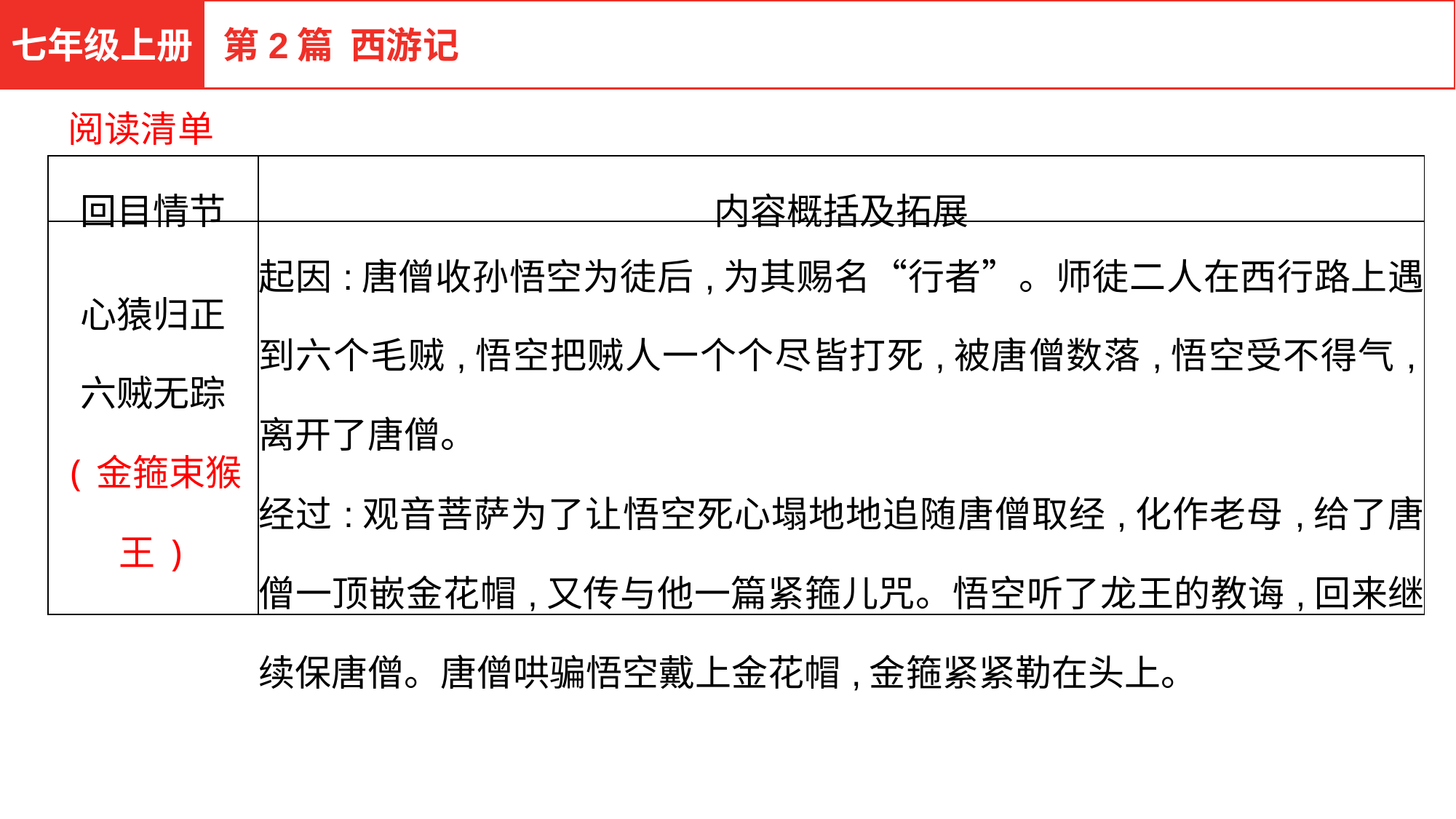

七年级上册
第2篇  西游记
阅读清单
| 回目情节 | 内容概括及拓展 |
| --- | --- |
| 心猿归正 六贼无踪 (金箍束猴王) | 起因:唐僧收孙悟空为徒后,为其赐名“行者”。师徒二人在西行路上遇到六个毛贼,悟空把贼人一个个尽皆打死,被唐僧数落,悟空受不得气,离开了唐僧。 经过:观音菩萨为了让悟空死心塌地地追随唐僧取经,化作老母,给了唐僧一顶嵌金花帽,又传与他一篇紧箍儿咒。悟空听了龙王的教诲,回来继续保唐僧。唐僧哄骗悟空戴上金花帽,金箍紧紧勒在头上。 |